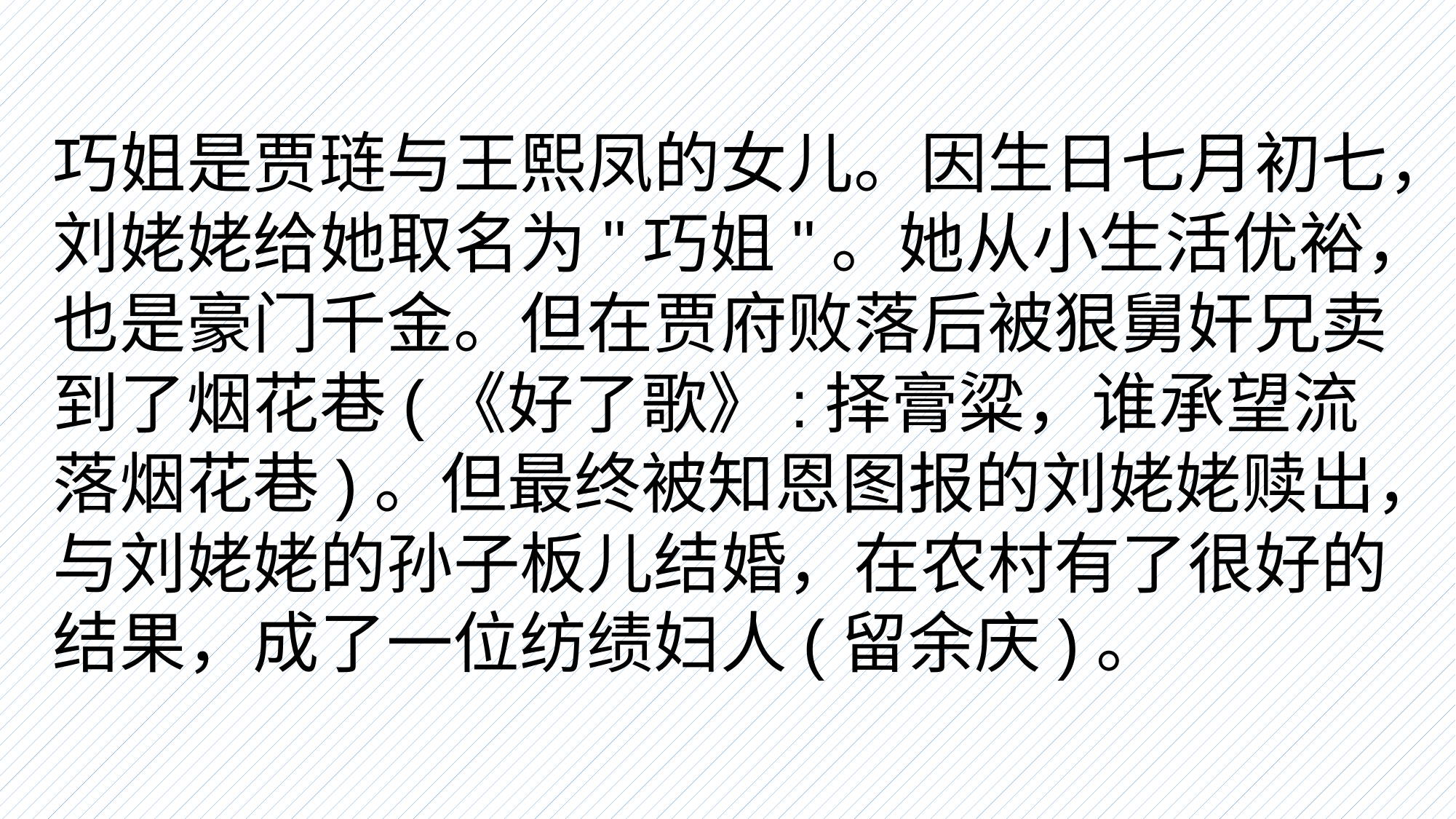

巧姐是贾琏与王熙凤的女儿。因生日七月初七，刘姥姥给她取名为"巧姐"。她从小生活优裕，也是豪门千金。但在贾府败落后被狠舅奸兄卖到了烟花巷(《好了歌》:择膏粱，谁承望流落烟花巷)。但最终被知恩图报的刘姥姥赎出，与刘姥姥的孙子板儿结婚，在农村有了很好的结果，成了一位纺绩妇人(留余庆)。